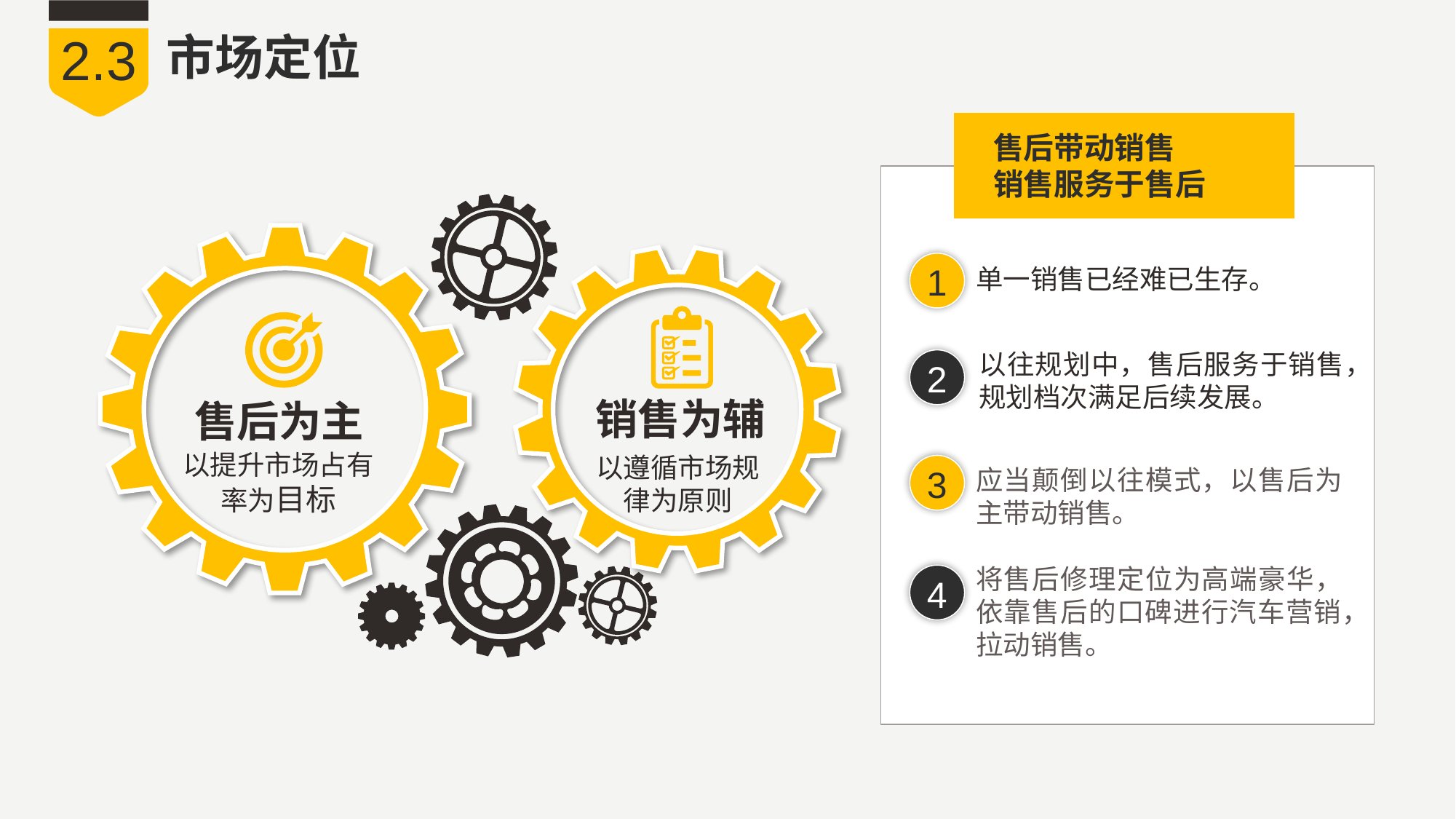

2.3
市场定位

售后带动销售
销售服务于售后

1
单一销售已经难已生存。

销售为辅
以遵循市场规律为原则

售后为主
以提升市场占有率为目标
以往规划中，售后服务于销售，规划档次满足后续发展。

2

3
应当颠倒以往模式，以售后为主带动销售。

将售后修理定位为高端豪华，依靠售后的口碑进行汽车营销，拉动销售。

4